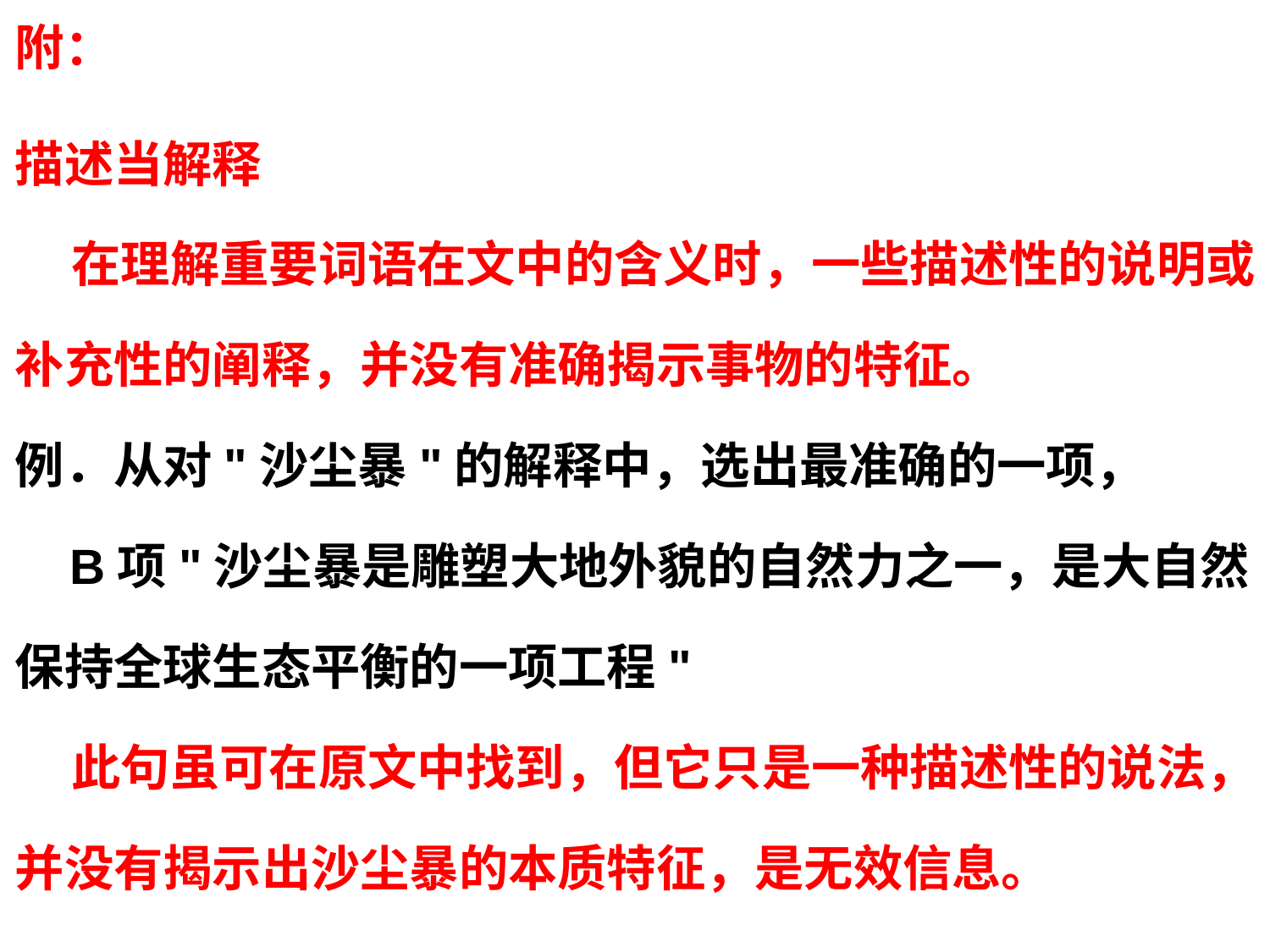

附：
描述当解释
    在理解重要词语在文中的含义时，一些描述性的说明或补充性的阐释，并没有准确揭示事物的特征。
例．从对"沙尘暴"的解释中，选出最准确的一项，
    B项"沙尘暴是雕塑大地外貌的自然力之一，是大自然保持全球生态平衡的一项工程"
    此句虽可在原文中找到，但它只是一种描述性的说法，并没有揭示出沙尘暴的本质特征，是无效信息。